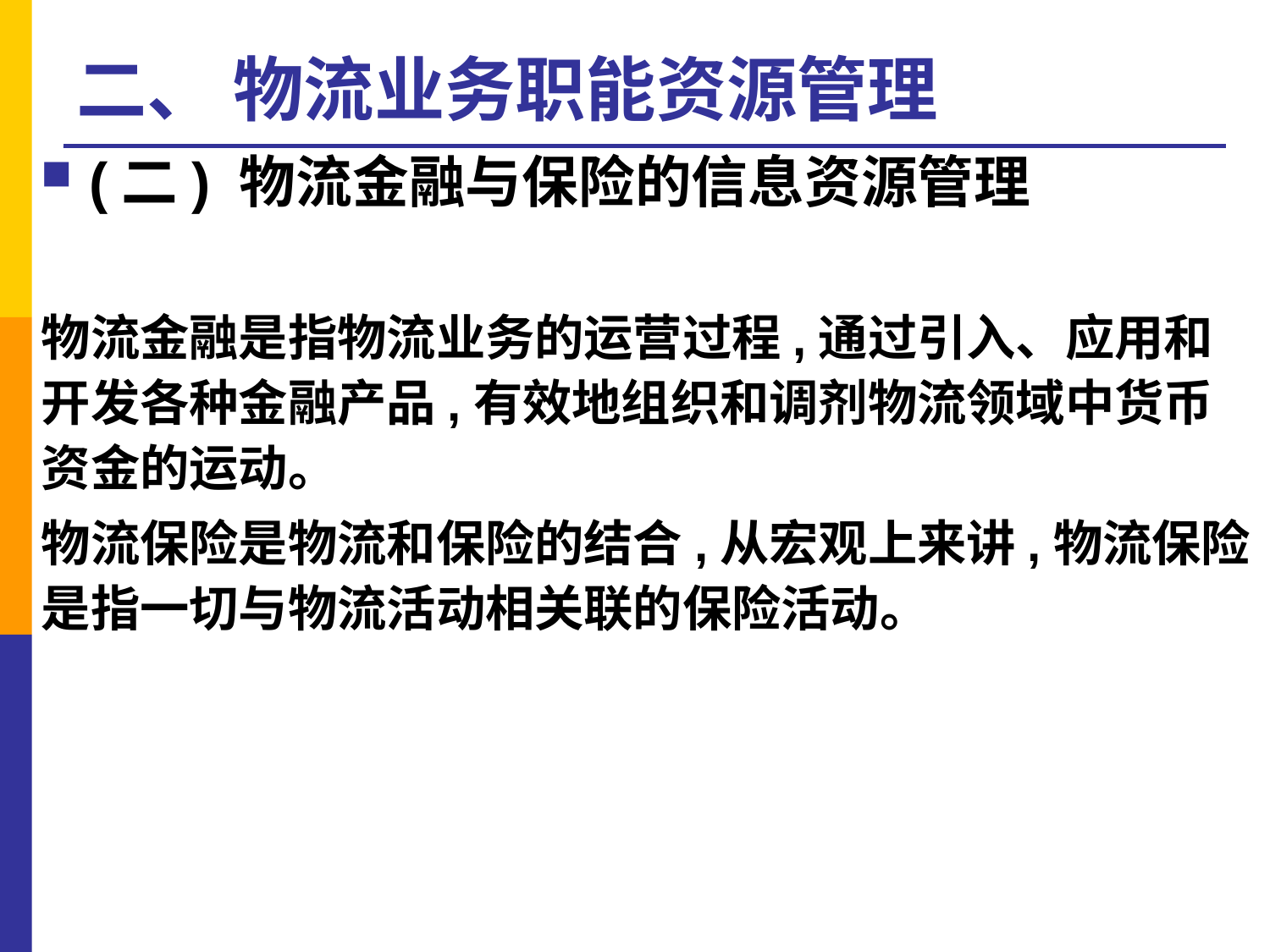

# 二、 物流业务职能资源管理
(二) 物流金融与保险的信息资源管理

物流金融是指物流业务的运营过程,通过引入、应用和开发各种金融产品,有效地组织和调剂物流领域中货币资金的运动。
物流保险是物流和保险的结合,从宏观上来讲,物流保险是指一切与物流活动相关联的保险活动。